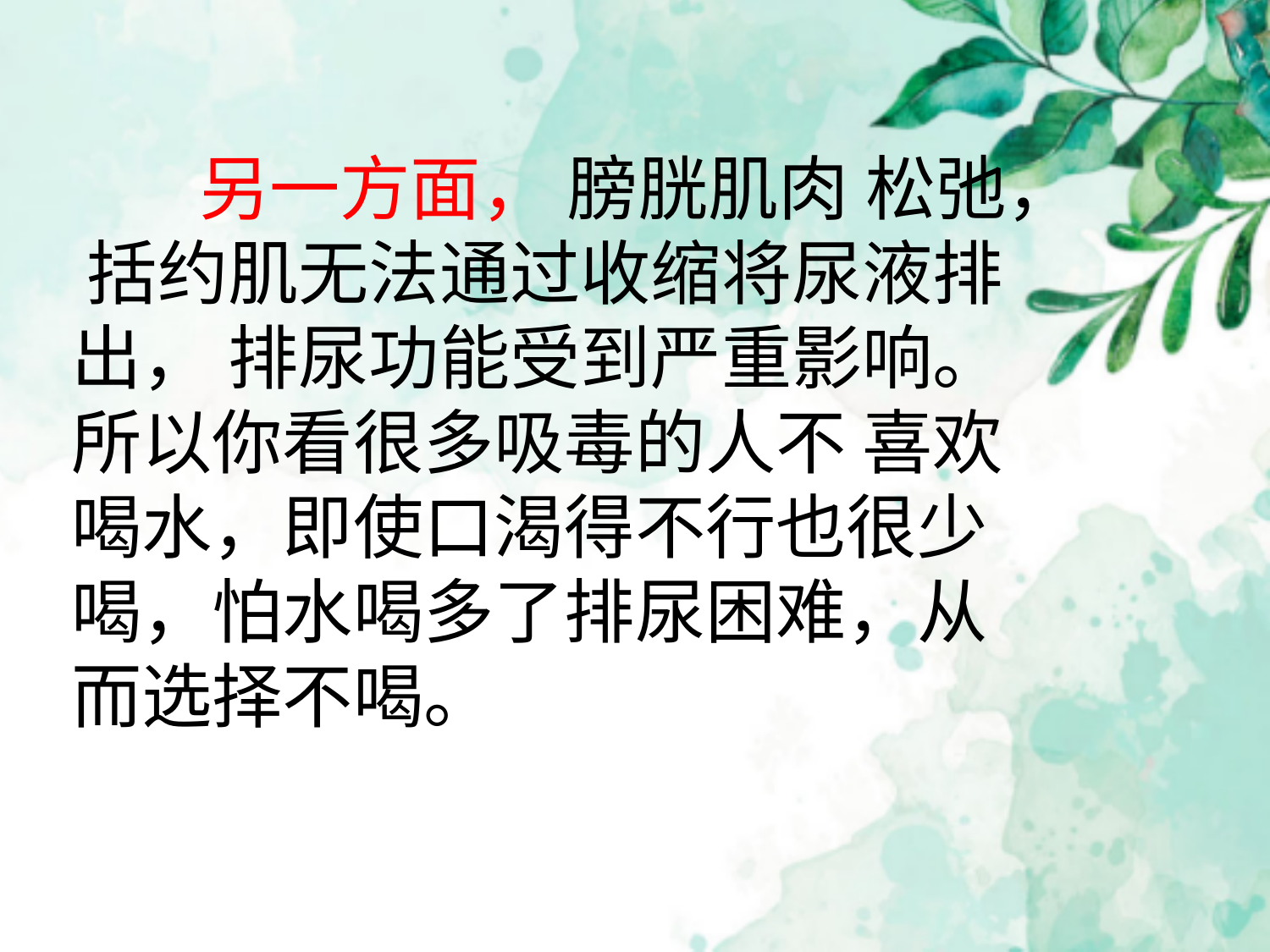

另一方面， 膀胱肌肉 松弛， 括约肌无法通过收缩将尿液排出， 排尿功能受到严重影响。 所以你看很多吸毒的人不 喜欢喝水，即使口渴得不行也很少喝，怕水喝多了排尿困难，从而选择不喝。